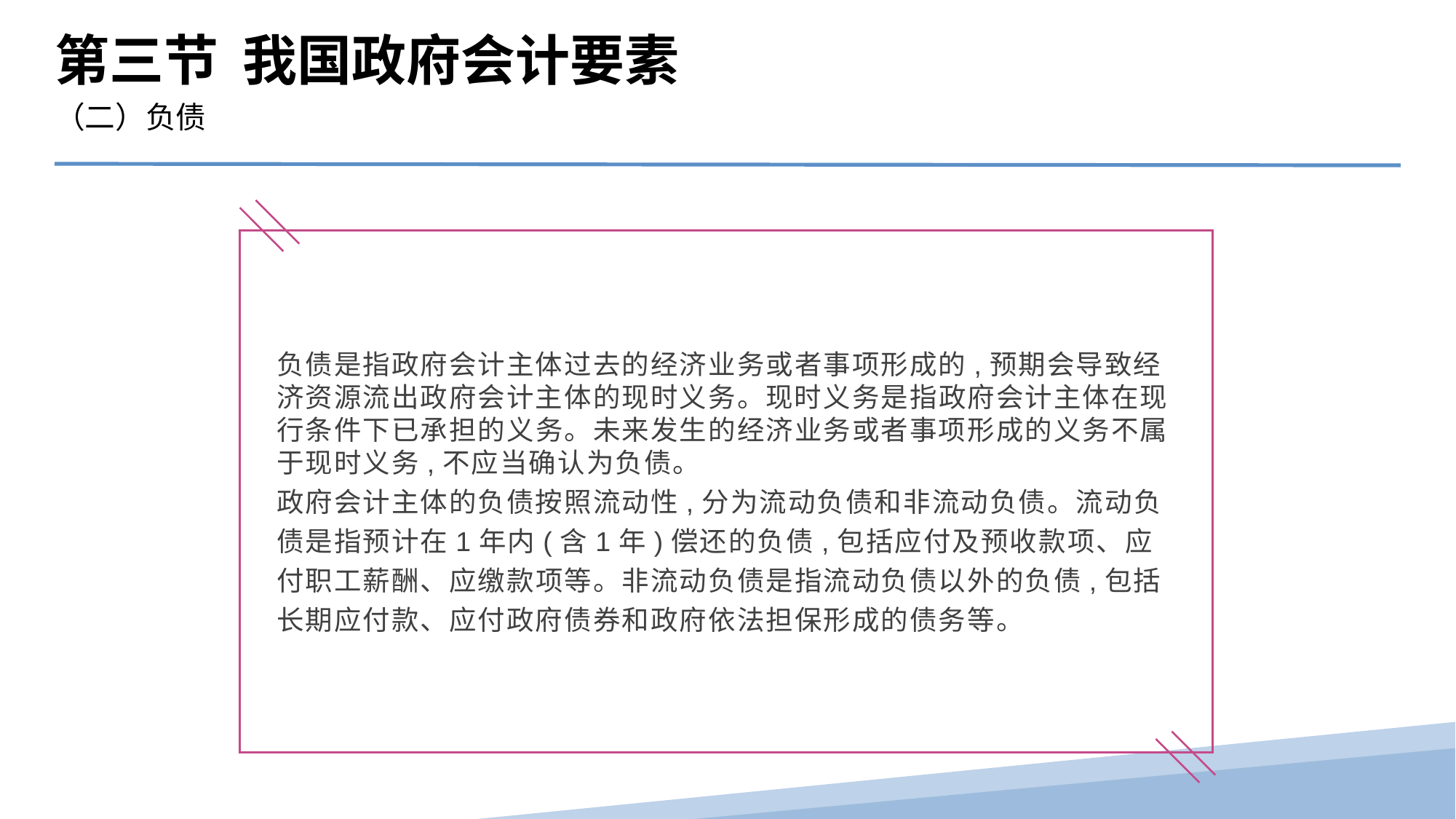

第三节  我国政府会计要素
（二）负债

负债是指政府会计主体过去的经济业务或者事项形成的,预期会导致经济资源流出政府会计主体的现时义务。现时义务是指政府会计主体在现行条件下已承担的义务。未来发生的经济业务或者事项形成的义务不属于现时义务,不应当确认为负债。
政府会计主体的负债按照流动性,分为流动负债和非流动负债。流动负债是指预计在1年内(含1年)偿还的负债,包括应付及预收款项、应付职工薪酬、应缴款项等。非流动负债是指流动负债以外的负债,包括长期应付款、应付政府债券和政府依法担保形成的债务等。